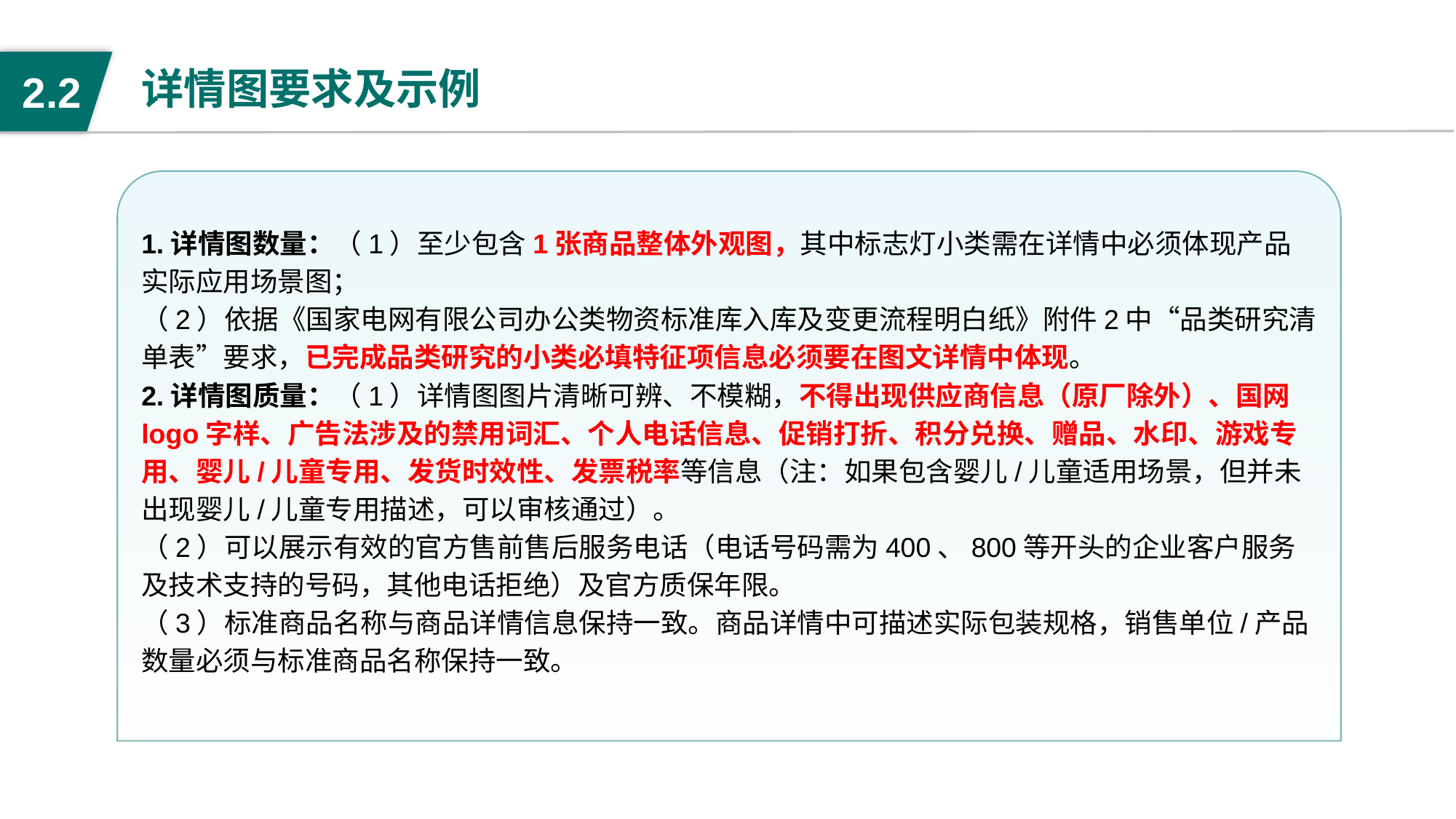

详情图要求及示例
2.2

1.详情图数量：（1）至少包含1张商品整体外观图，其中标志灯小类需在详情中必须体现产品实际应用场景图；
（2）依据《国家电网有限公司办公类物资标准库入库及变更流程明白纸》附件2中“品类研究清单表”要求，已完成品类研究的小类必填特征项信息必须要在图文详情中体现。
2.详情图质量：（1）详情图图片清晰可辨、不模糊，不得出现供应商信息（原厂除外）、国网logo字样、广告法涉及的禁用词汇、个人电话信息、促销打折、积分兑换、赠品、水印、游戏专用、婴儿/儿童专用、发货时效性、发票税率等信息（注：如果包含婴儿/儿童适用场景，但并未出现婴儿/儿童专用描述，可以审核通过）。
（2）可以展示有效的官方售前售后服务电话（电话号码需为400、800等开头的企业客户服务及技术支持的号码，其他电话拒绝）及官方质保年限。
（3）标准商品名称与商品详情信息保持一致。商品详情中可描述实际包装规格，销售单位/产品数量必须与标准商品名称保持一致。